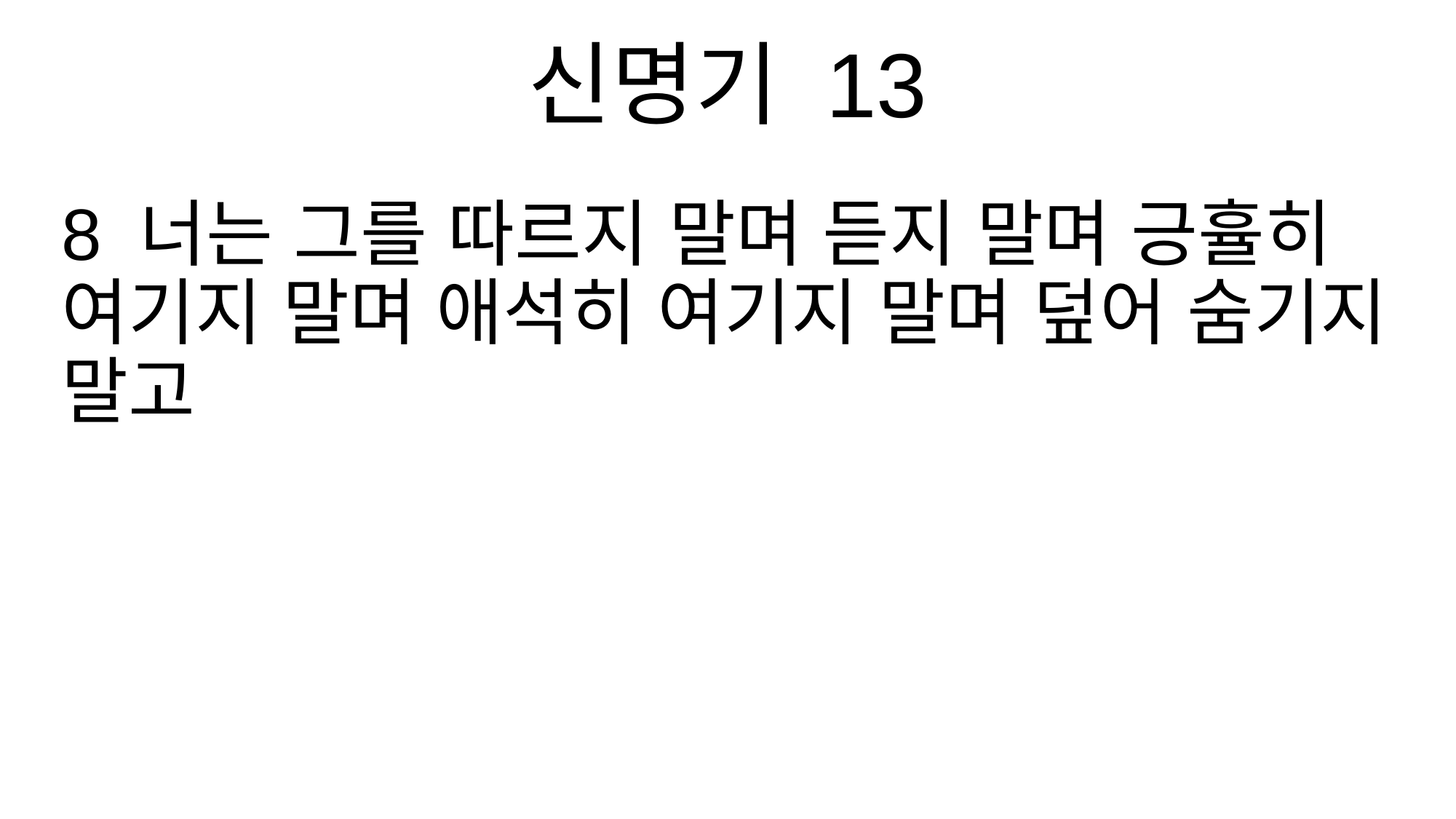

신명기 13
8 너는 그를 따르지 말며 듣지 말며 긍휼히 여기지 말며 애석히 여기지 말며 덮어 숨기지 말고